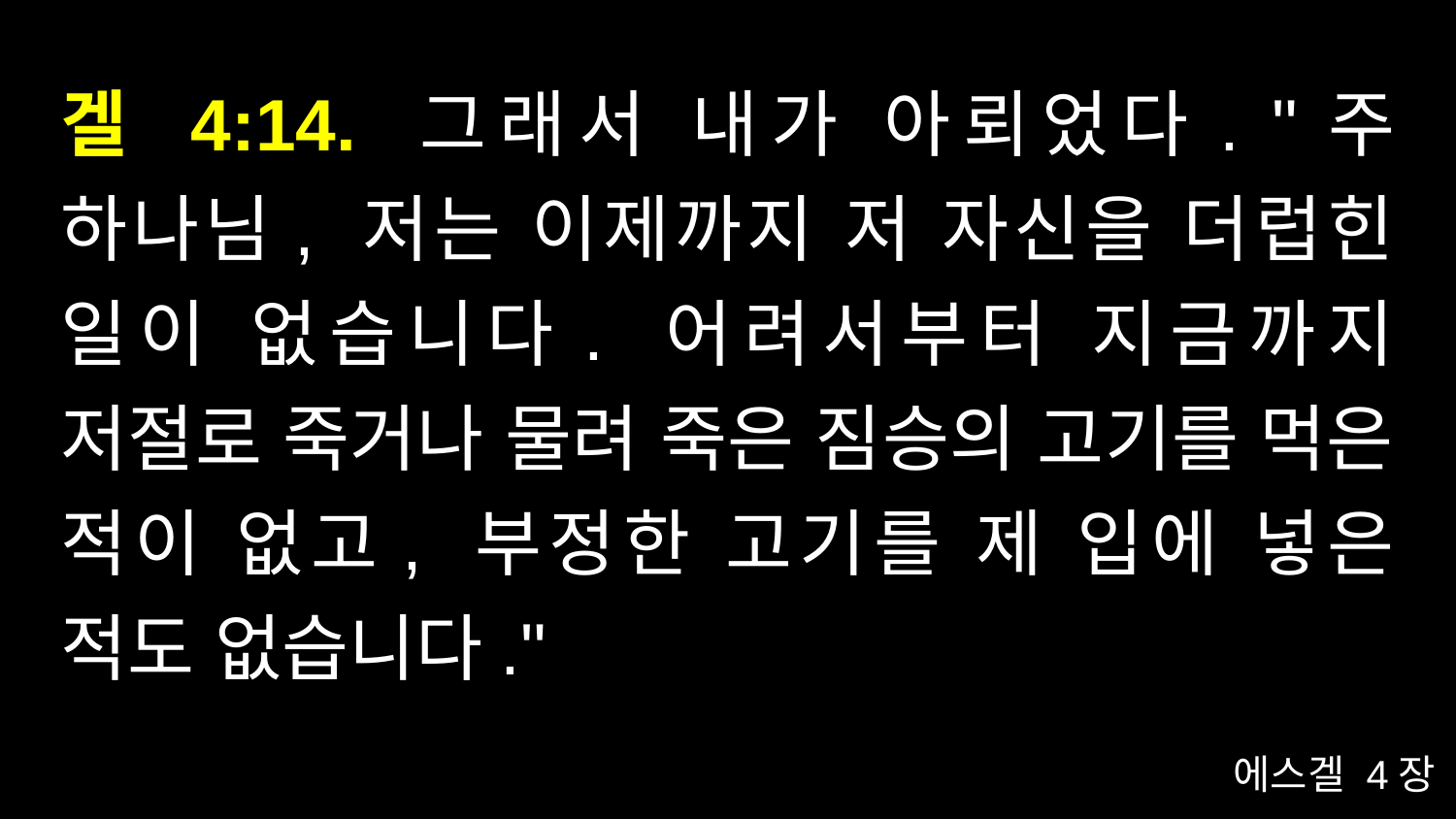

# 겔 4:14. 그래서 내가 아뢰었다. "주 하나님, 저는 이제까지 저 자신을 더럽힌 일이 없습니다. 어려서부터 지금까지 저절로 죽거나 물려 죽은 짐승의 고기를 먹은 적이 없고, 부정한 고기를 제 입에 넣은 적도 없습니다."
에스겔 4장